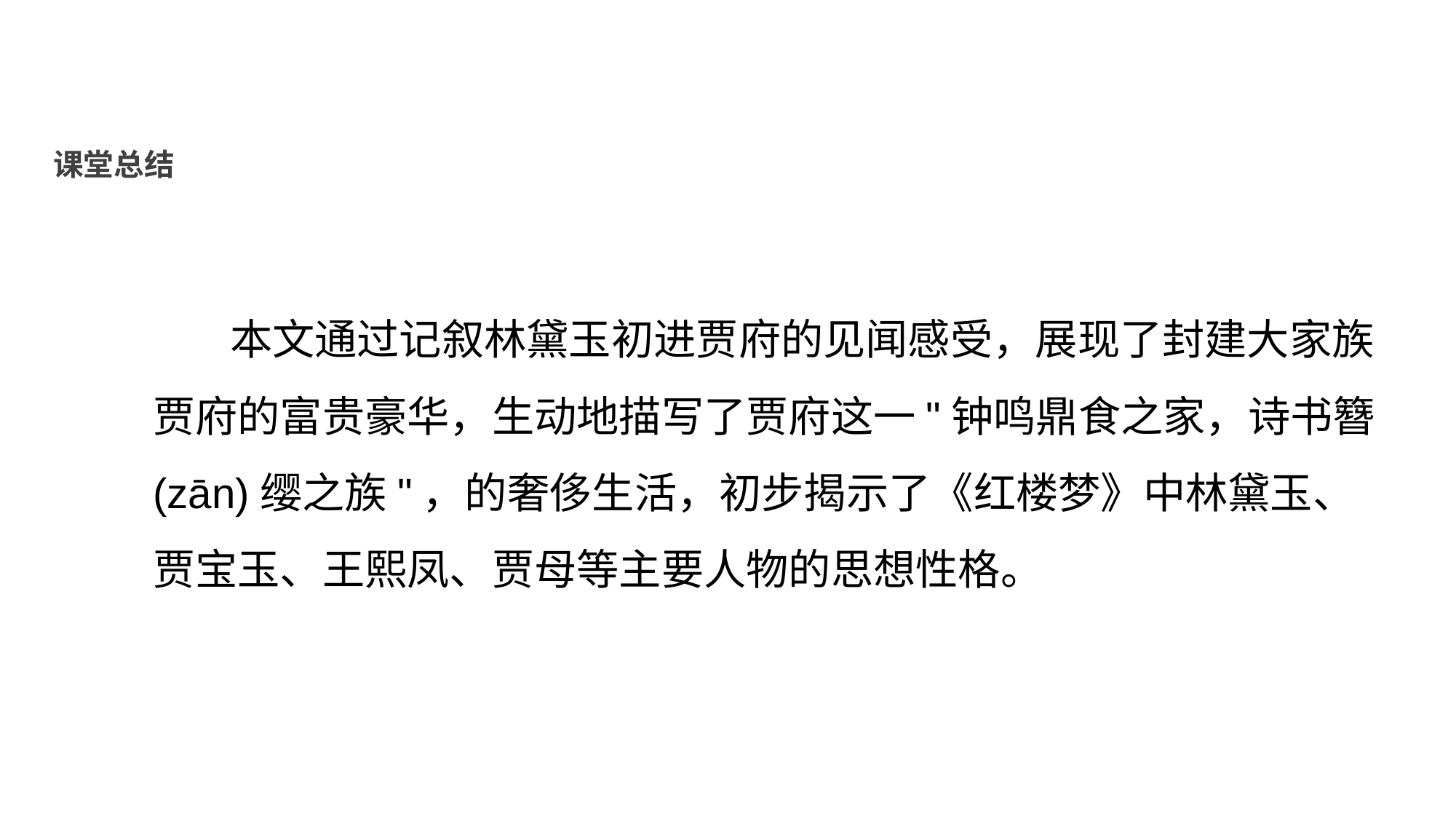

课堂总结
      本文通过记叙林黛玉初进贾府的见闻感受，展现了封建大家族贾府的富贵豪华，生动地描写了贾府这一"钟鸣鼎食之家，诗书簪(zān)缨之族"，的奢侈生活，初步揭示了《红楼梦》中林黛玉、贾宝玉、王熙凤、贾母等主要人物的思想性格。